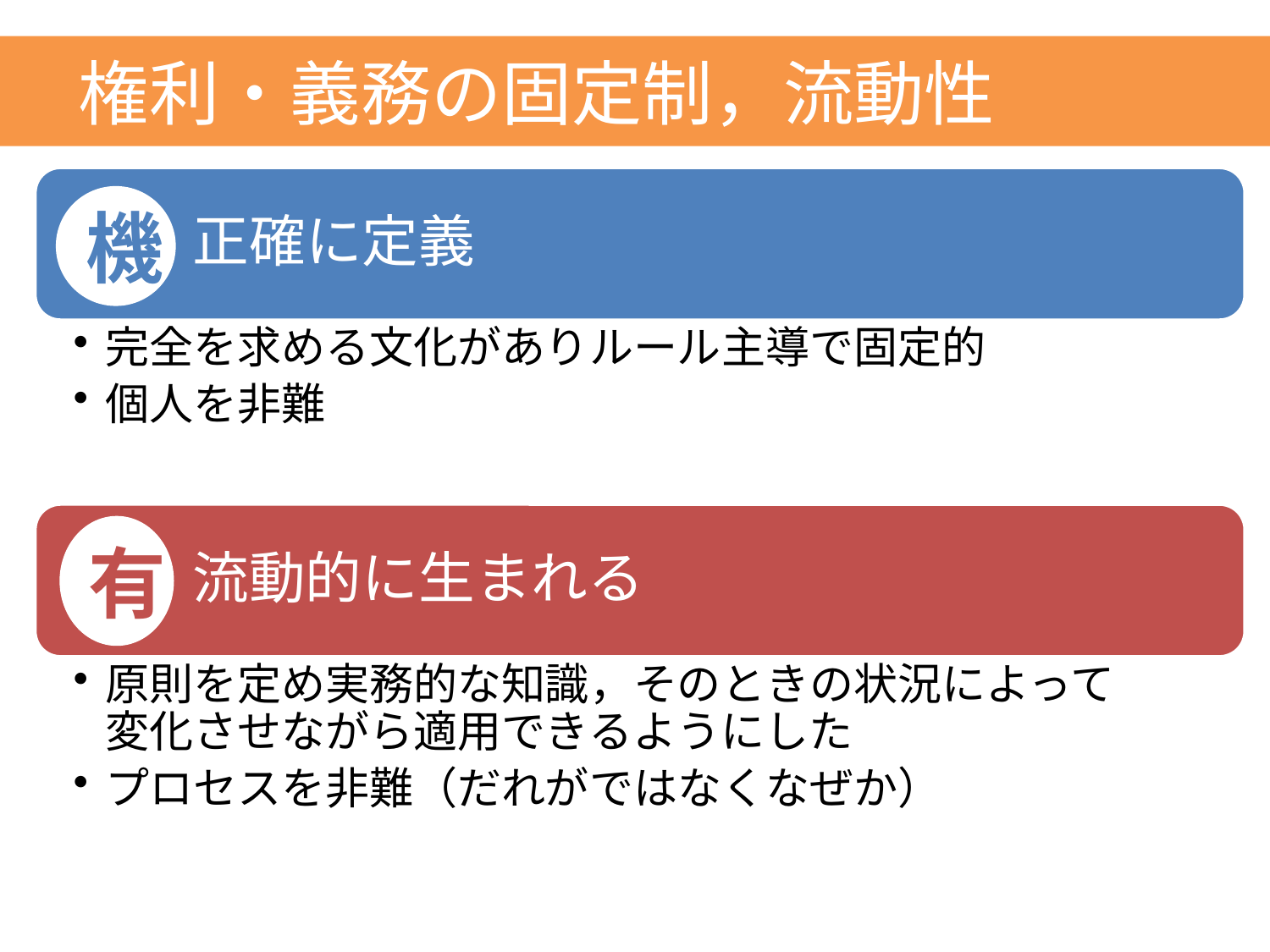

権利・義務の固定制，流動性
　　 正確に定義
完全を求める文化がありルール主導で固定的
個人を非難
　　 流動的に生まれる
原則を定め実務的な知識，そのときの状況によって　　変化させながら適用できるようにした
プロセスを非難（だれがではなくなぜか）
機
有